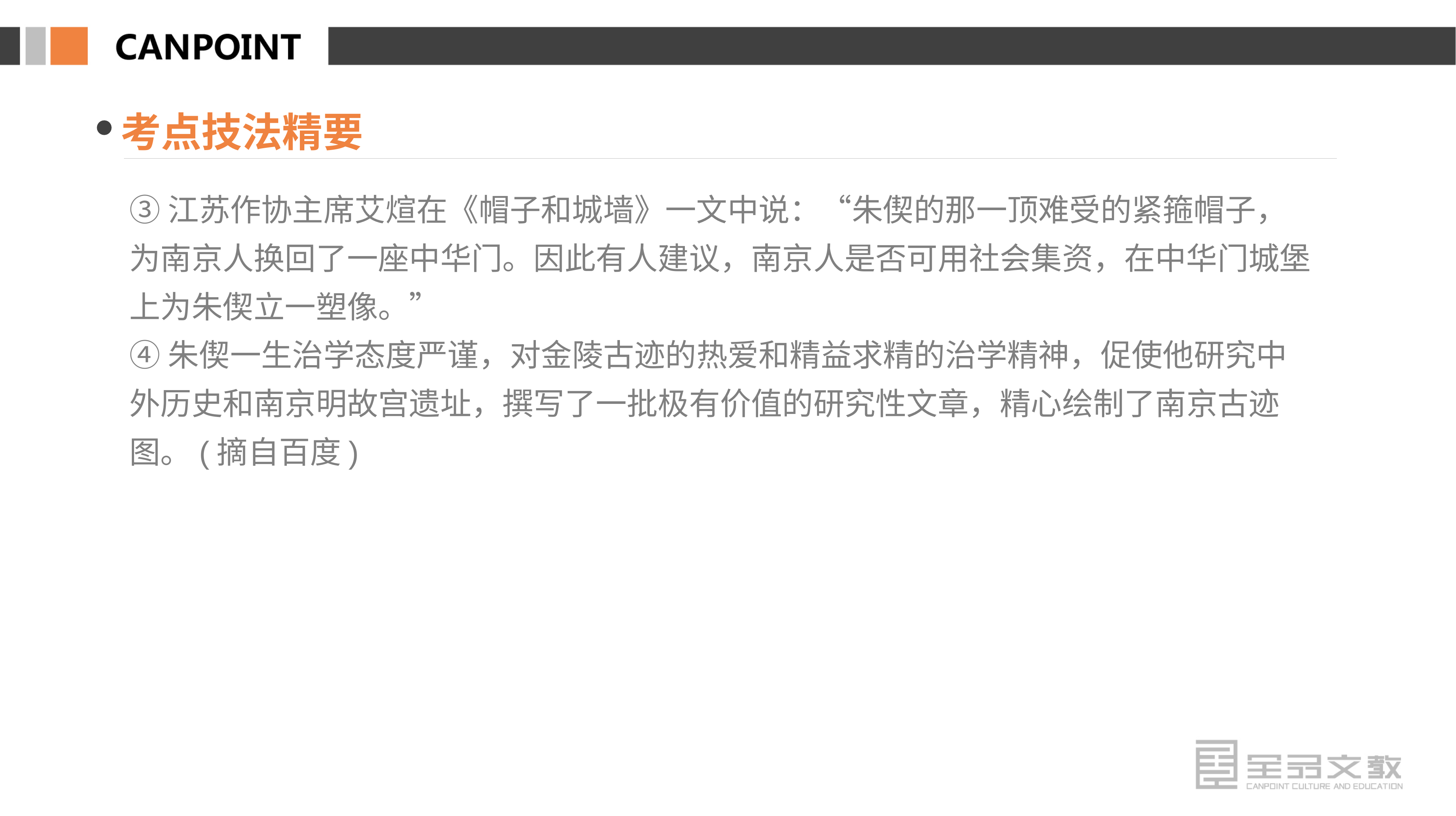

考点技法精要

③江苏作协主席艾煊在《帽子和城墙》一文中说：“朱偰的那一顶难受的紧箍帽子，为南京人换回了一座中华门。因此有人建议，南京人是否可用社会集资，在中华门城堡上为朱偰立一塑像。”
④朱偰一生治学态度严谨，对金陵古迹的热爱和精益求精的治学精神，促使他研究中外历史和南京明故宫遗址，撰写了一批极有价值的研究性文章，精心绘制了南京古迹图。(摘自百度)